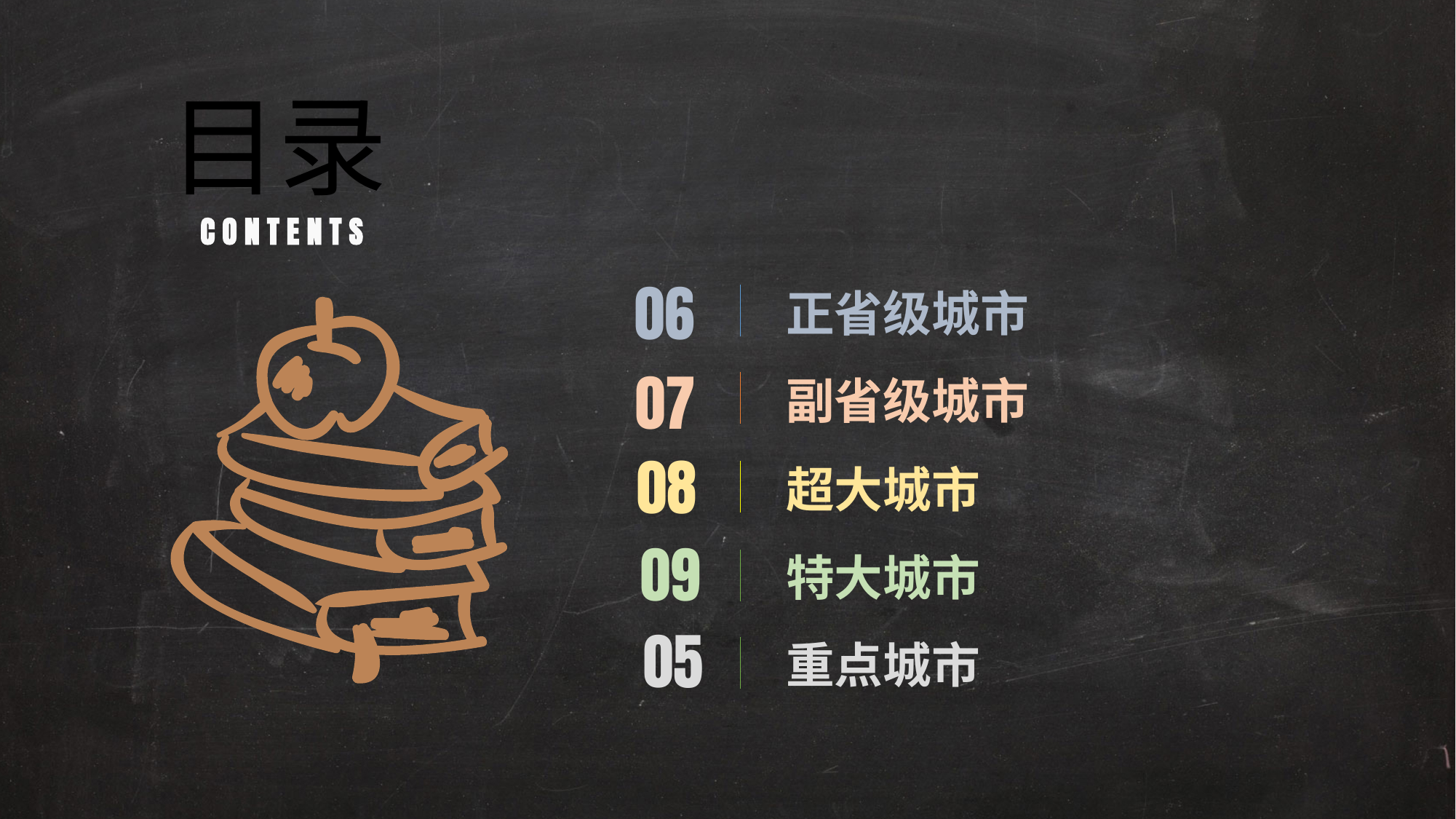

目录
CONTENTS
06
正省级城市

07
副省级城市
08
超大城市
09
特大城市
05
重点城市